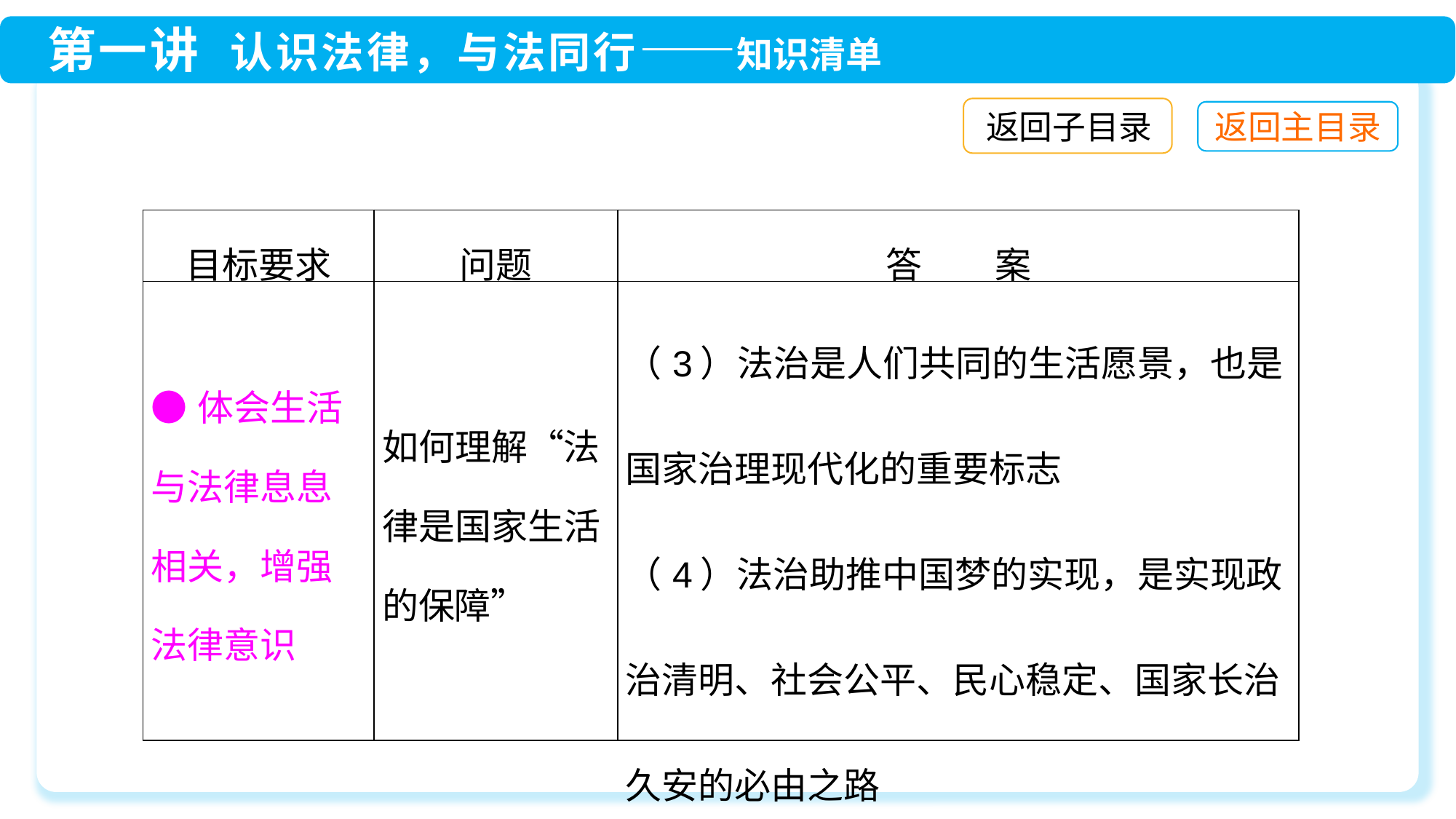

返回子目录
| 目标要求 | 问题 | 答　　案 |
| --- | --- | --- |
| ●体会生活与法律息息相关，增强法律意识 | 如何理解“法律是国家生活的保障” | （3）法治是人们共同的生活愿景，也是国家治理现代化的重要标志 （4）法治助推中国梦的实现，是实现政治清明、社会公平、民心稳定、国家长治久安的必由之路 |